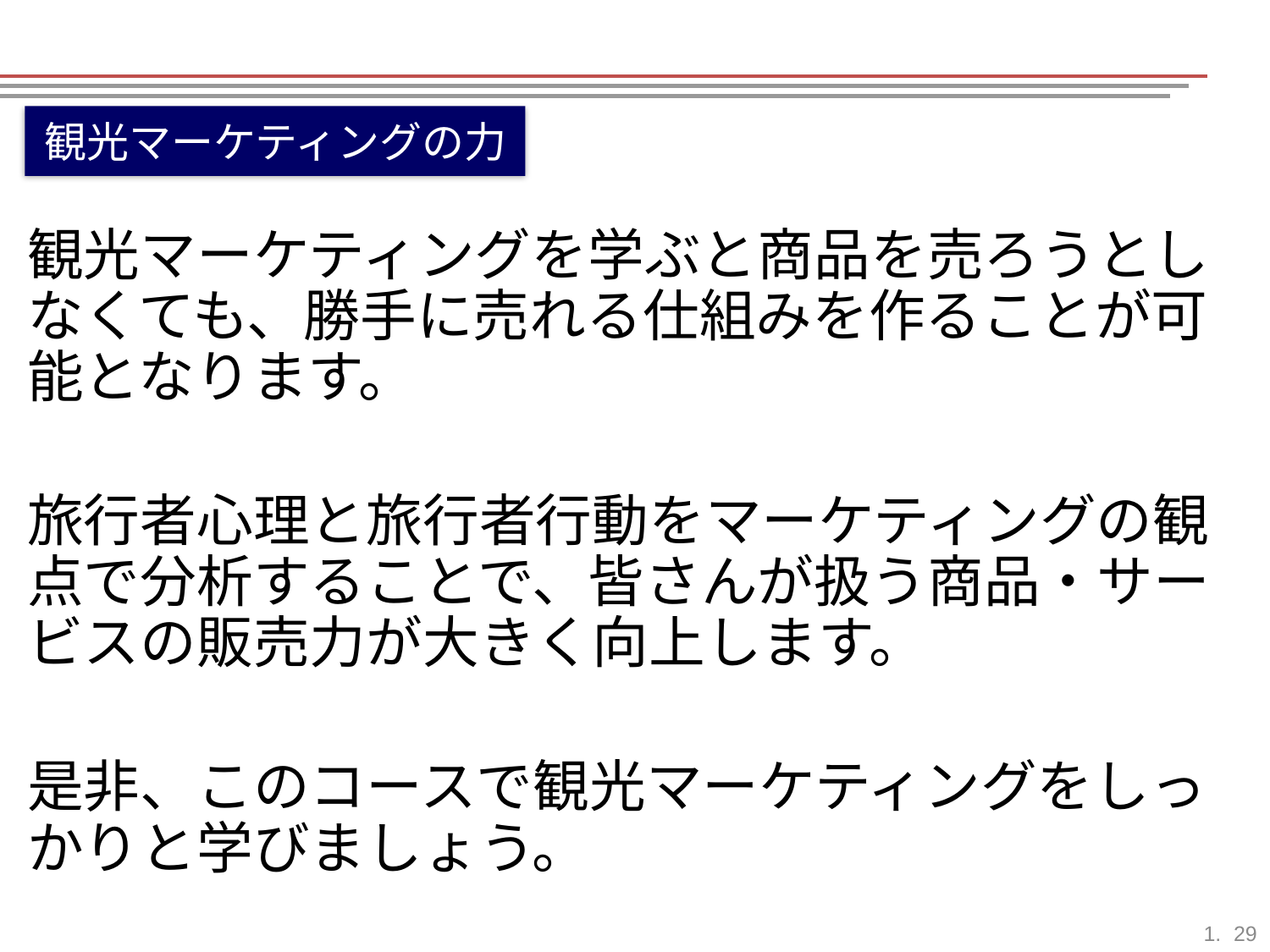

観光マーケティングの力
観光マーケティングを学ぶと商品を売ろうとしなくても、勝手に売れる仕組みを作ることが可能となります。

旅行者心理と旅行者行動をマーケティングの観点で分析することで、皆さんが扱う商品・サービスの販売力が大きく向上します。

是非、このコースで観光マーケティングをしっかりと学びましょう。
29